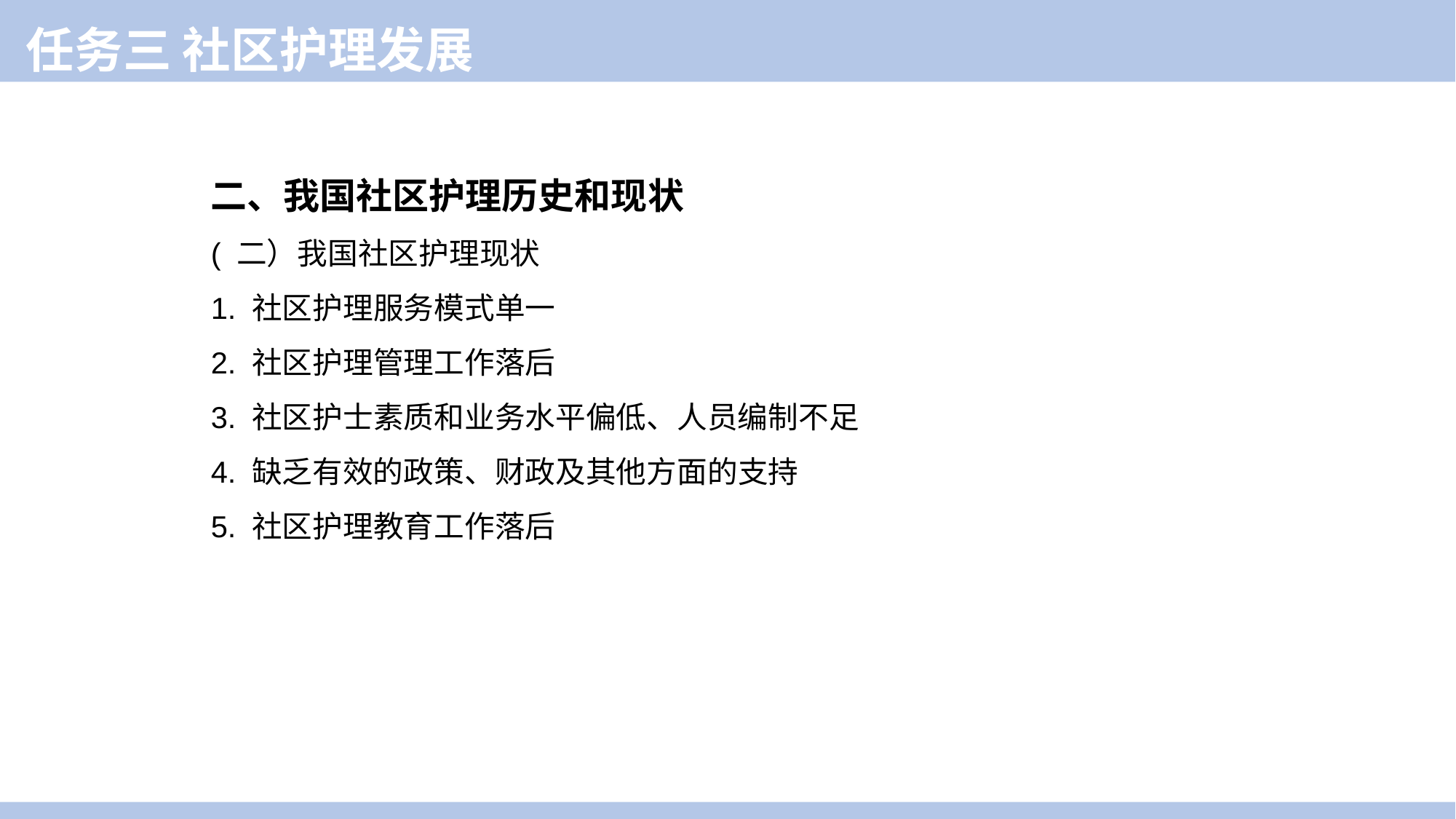

任务三 社区护理发展
二、我国社区护理历史和现状
( 二）我国社区护理现状
1. 社区护理服务模式单一
2. 社区护理管理工作落后
3. 社区护士素质和业务水平偏低、人员编制不足
4. 缺乏有效的政策、财政及其他方面的支持
5. 社区护理教育工作落后